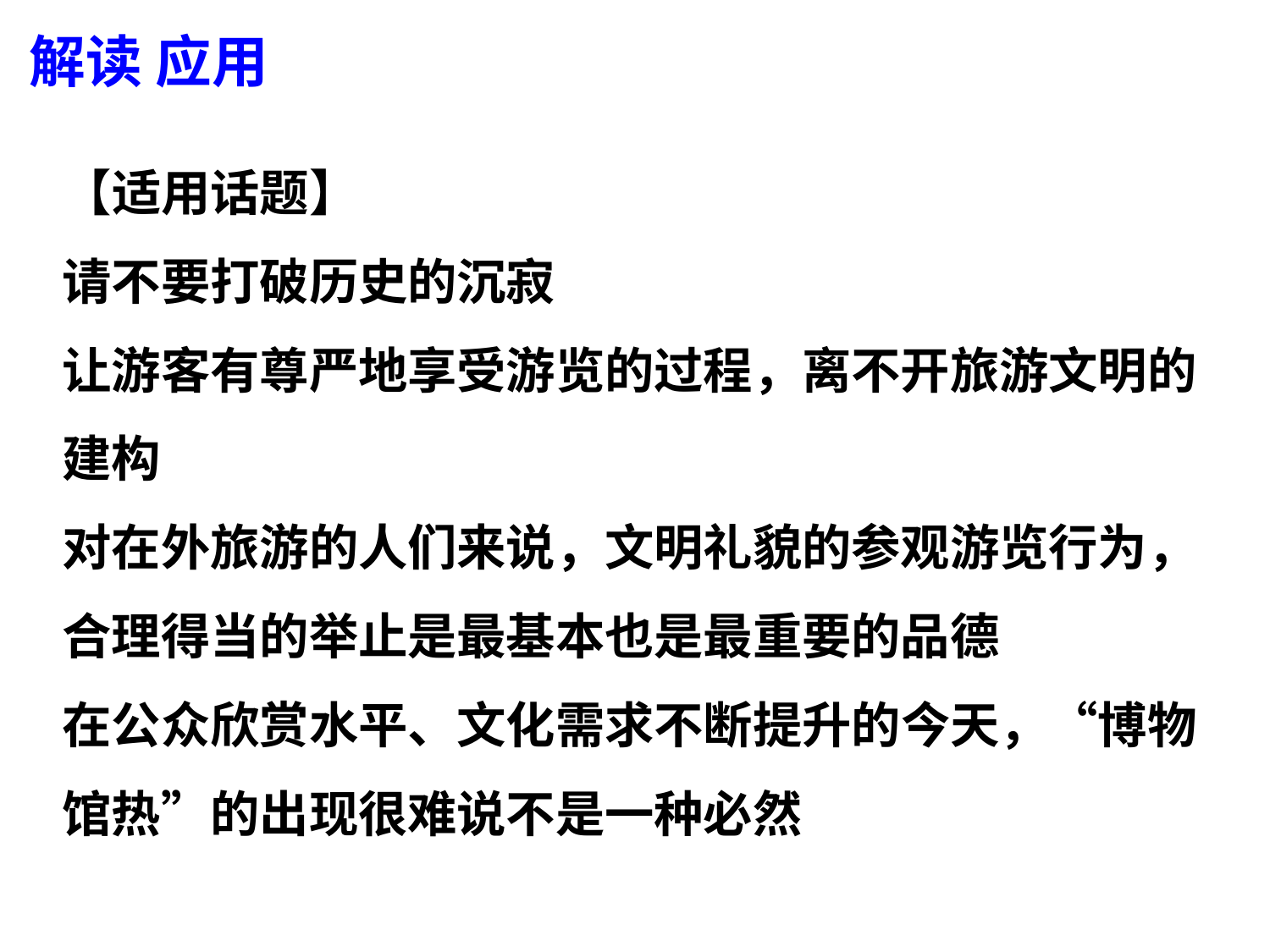

解读 应用
【适用话题】
请不要打破历史的沉寂
让游客有尊严地享受游览的过程，离不开旅游文明的建构
对在外旅游的人们来说，文明礼貌的参观游览行为，合理得当的举止是最基本也是最重要的品德
在公众欣赏水平、文化需求不断提升的今天，“博物馆热”的出现很难说不是一种必然